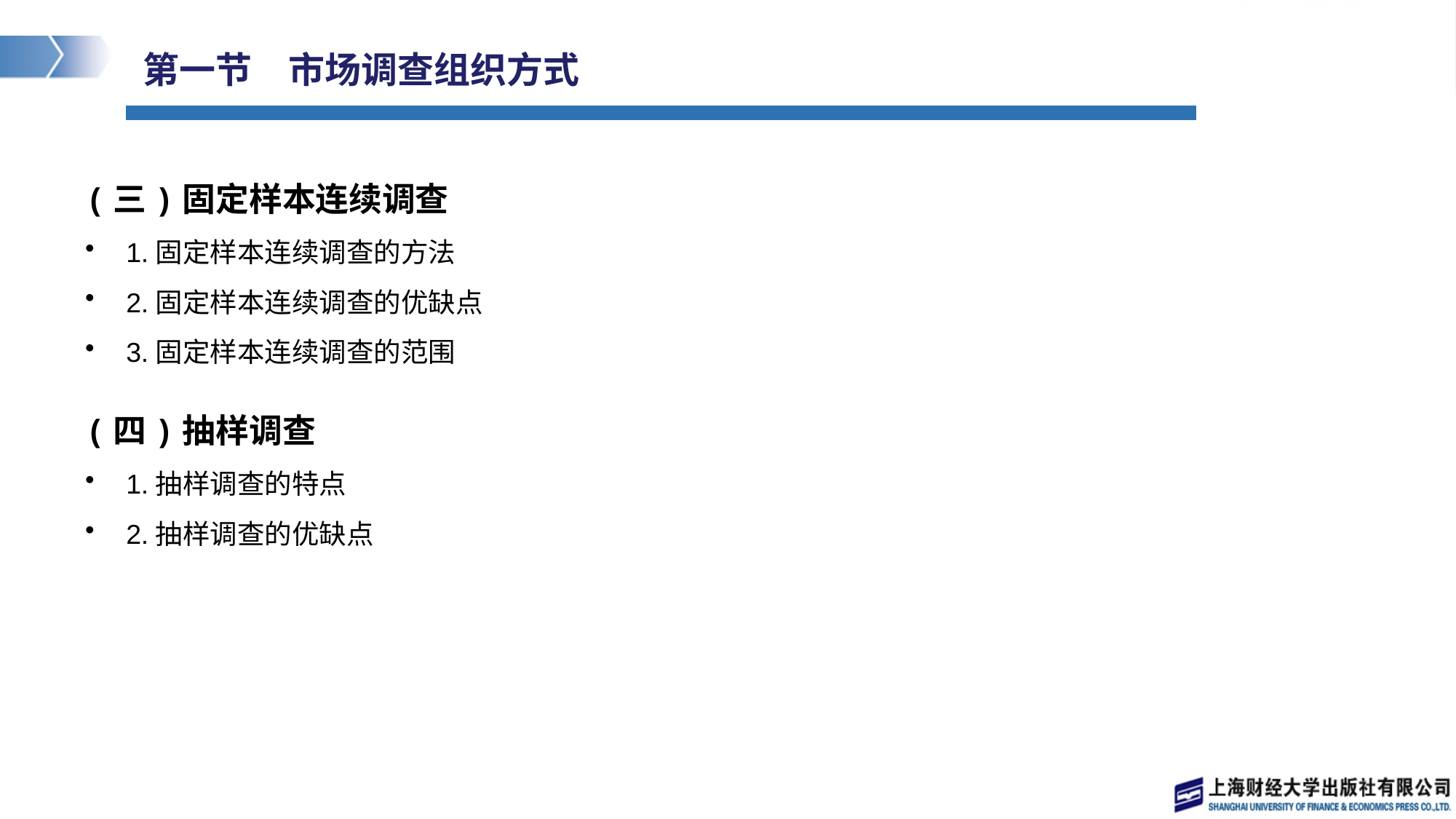

# 第一节　市场调查组织方式
(三)固定样本连续调查
1.固定样本连续调查的方法
2.固定样本连续调查的优缺点
3.固定样本连续调查的范围
(四)抽样调查
1.抽样调查的特点
2.抽样调查的优缺点